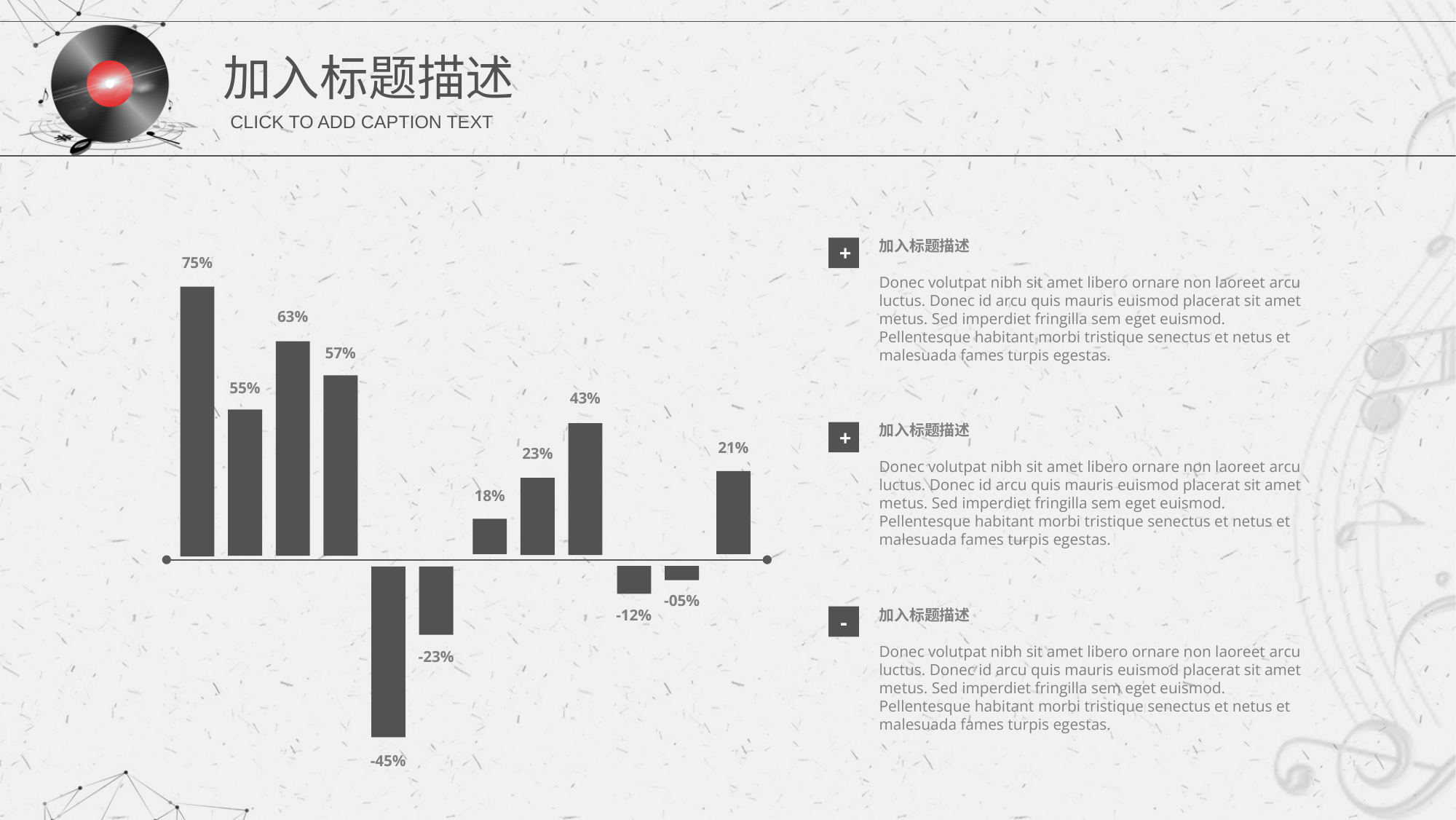

加入标题描述
CLICK TO ADD CAPTION TEXT
加入标题描述

Donec volutpat nibh sit amet libero ornare non laoreet arcu luctus. Donec id arcu quis mauris euismod placerat sit amet metus. Sed imperdiet fringilla sem eget euismod. Pellentesque habitant morbi tristique senectus et netus et malesuada fames turpis egestas.
+
75%

63%
57%

55%

43%

加入标题描述

Donec volutpat nibh sit amet libero ornare non laoreet arcu luctus. Donec id arcu quis mauris euismod placerat sit amet metus. Sed imperdiet fringilla sem eget euismod. Pellentesque habitant morbi tristique senectus et netus et malesuada fames turpis egestas.
+

21%
23%

18%

-05%
加入标题描述

Donec volutpat nibh sit amet libero ornare non laoreet arcu luctus. Donec id arcu quis mauris euismod placerat sit amet metus. Sed imperdiet fringilla sem eget euismod. Pellentesque habitant morbi tristique senectus et netus et malesuada fames turpis egestas.
-12%
-
-23%
-45%